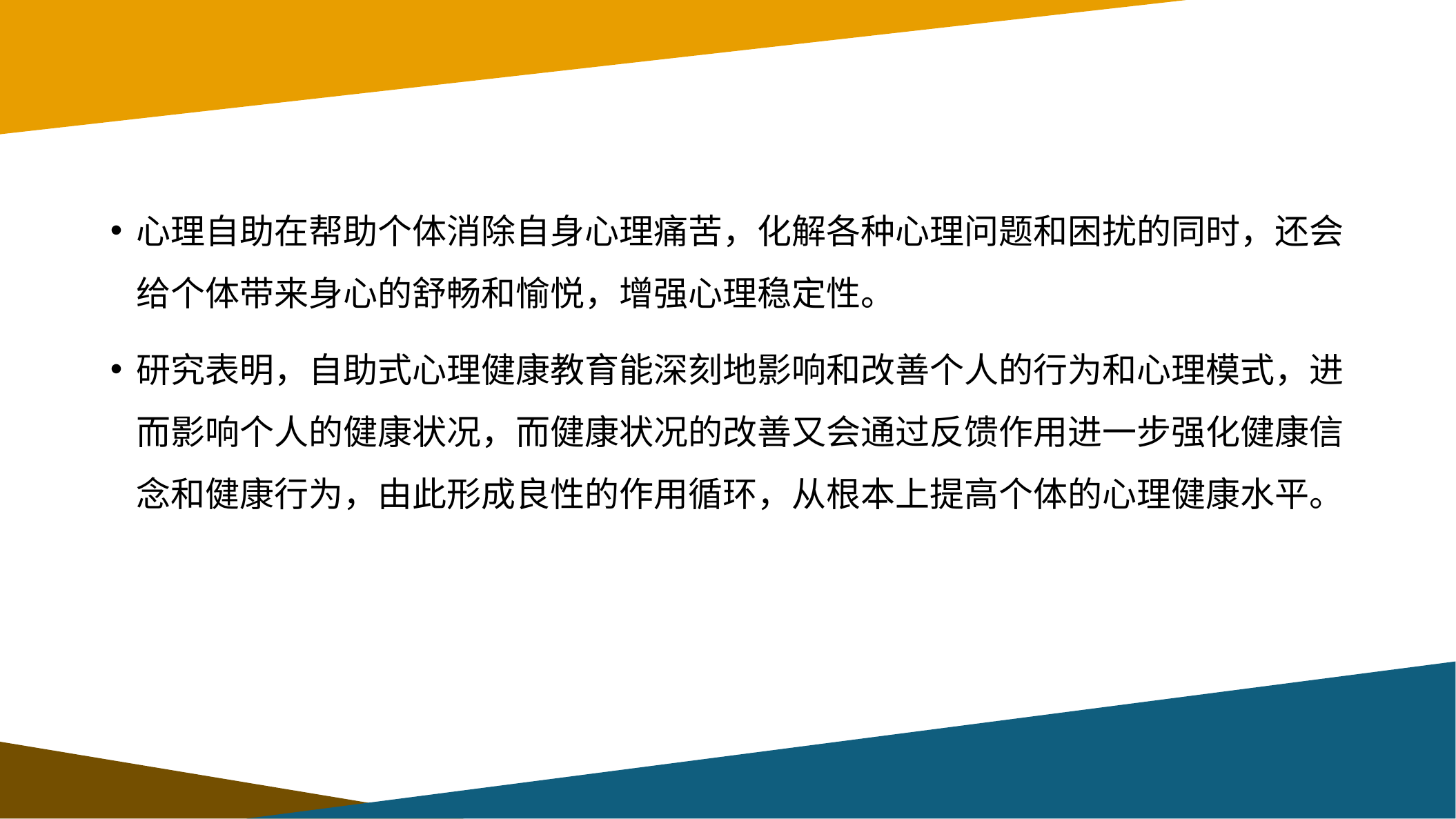

心理自助在帮助个体消除自身心理痛苦，化解各种心理问题和困扰的同时，还会给个体带来身心的舒畅和愉悦，增强心理稳定性。
研究表明，自助式心理健康教育能深刻地影响和改善个人的行为和心理模式，进而影响个人的健康状况，而健康状况的改善又会通过反馈作用进一步强化健康信念和健康行为，由此形成良性的作用循环，从根本上提高个体的心理健康水平。